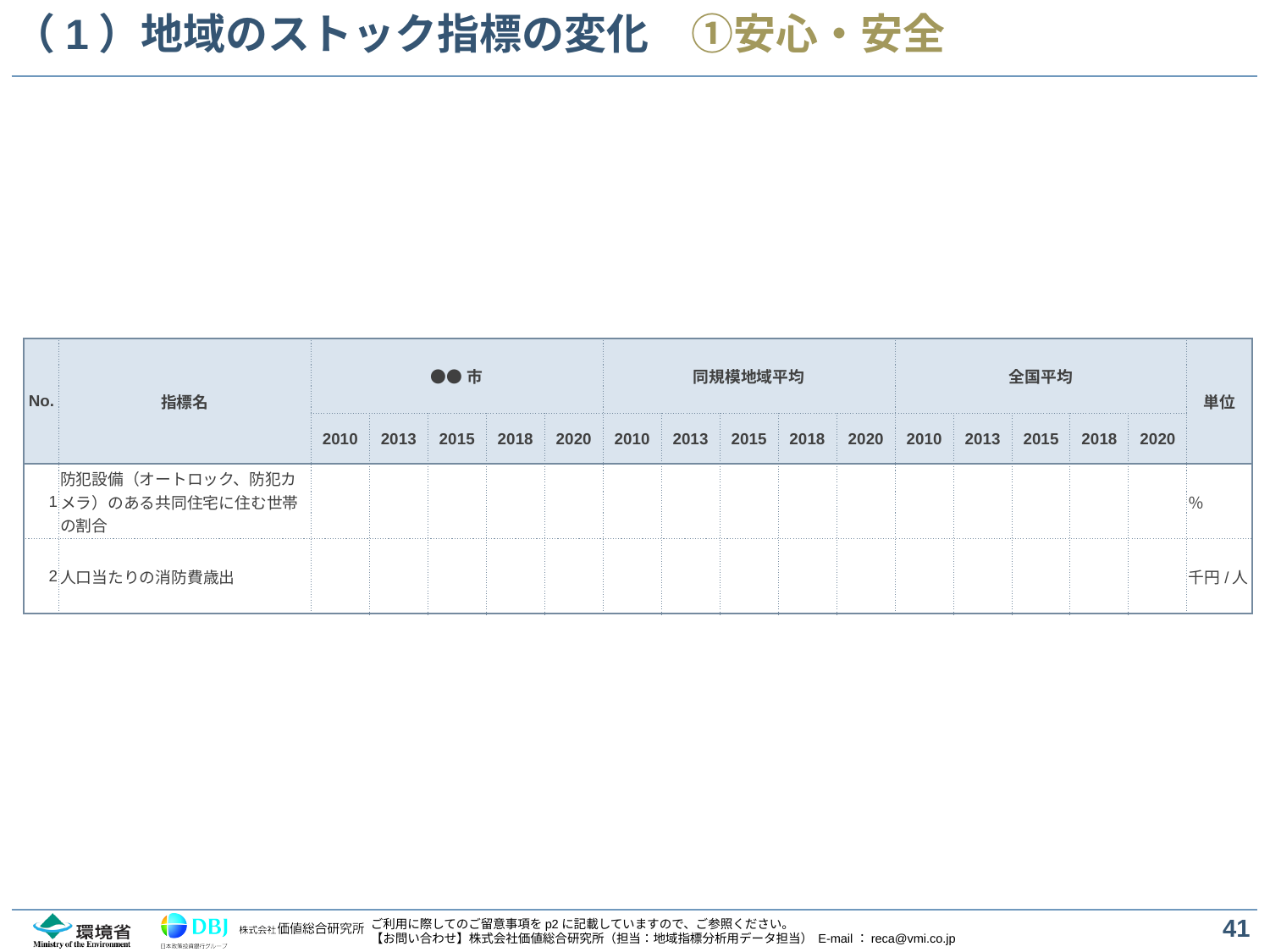

# （1）地域のストック指標の変化　①安心・安全
| No. | 指標名 | ●●市 |  |  |  |  | 同規模地域平均 |  |  |  |  | 全国平均 |  |  |  |  | 単位 |
| --- | --- | --- | --- | --- | --- | --- | --- | --- | --- | --- | --- | --- | --- | --- | --- | --- | --- |
|  |  | 2010 | 2013 | 2015 | 2018 | 2020 | 2010 | 2013 | 2015 | 2018 | 2020 | 2010 | 2013 | 2015 | 2018 | 2020 |  |
| 1 | 防犯設備（オートロック、防犯カメラ）のある共同住宅に住む世帯の割合 |  |  |  |  |  |  |  |  |  |  |  |  |  |  |  | ％ |
| 2 | 人口当たりの消防費歳出 |  |  |  |  |  |  |  |  |  |  |  |  |  |  |  | 千円/人 |
41